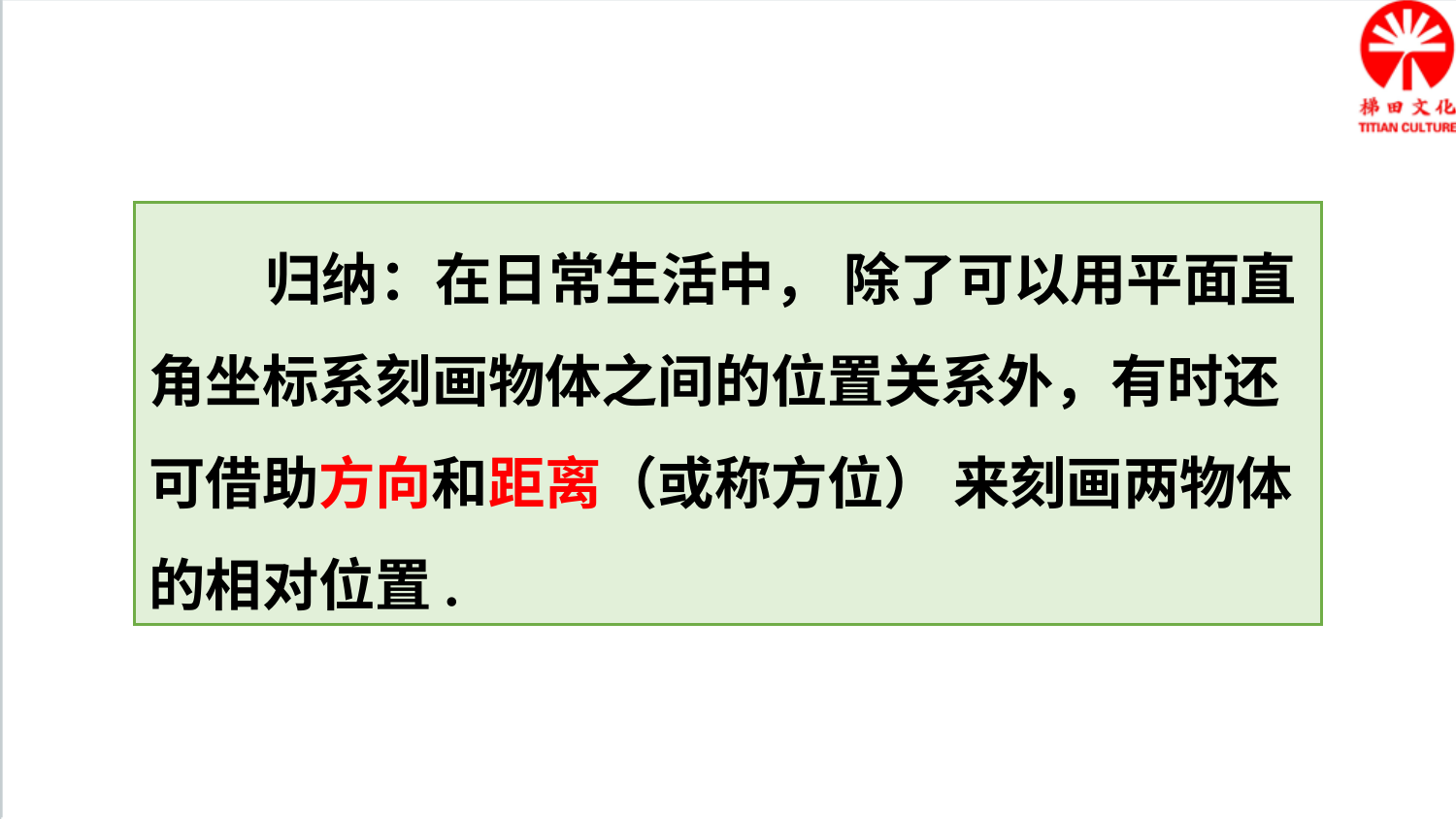

归纳：在日常生活中， 除了可以用平面直角坐标系刻画物体之间的位置关系外，有时还可借助方向和距离（或称方位） 来刻画两物体的相对位置.